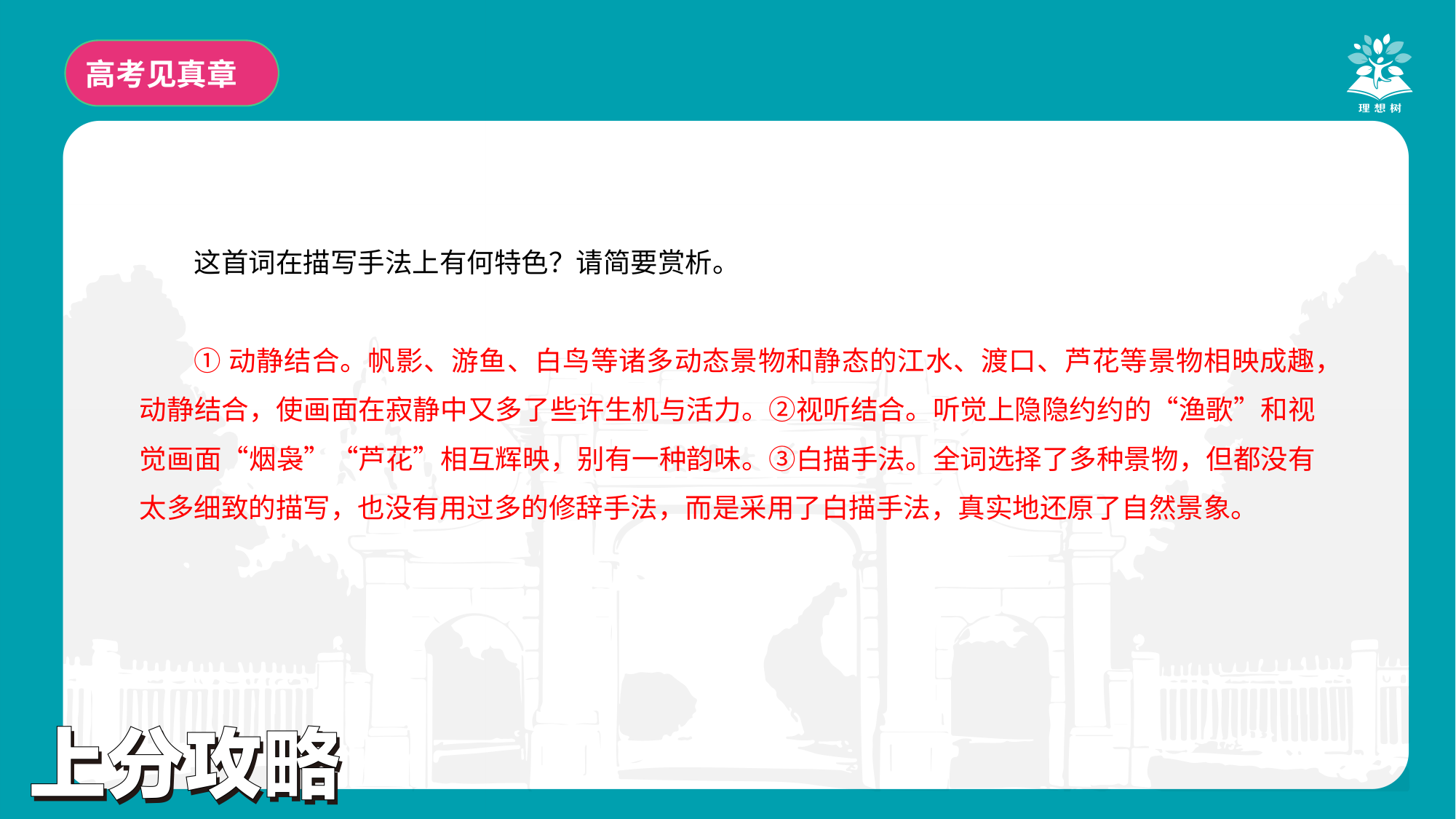

高考见真章
这首词在描写手法上有何特色？请简要赏析。

①动静结合。帆影、游鱼、白鸟等诸多动态景物和静态的江水、渡口、芦花等景物相映成趣，动静结合，使画面在寂静中又多了些许生机与活力。②视听结合。听觉上隐隐约约的“渔歌”和视觉画面“烟袅”“芦花”相互辉映，别有一种韵味。③白描手法。全词选择了多种景物，但都没有太多细致的描写，也没有用过多的修辞手法，而是采用了白描手法，真实地还原了自然景象。